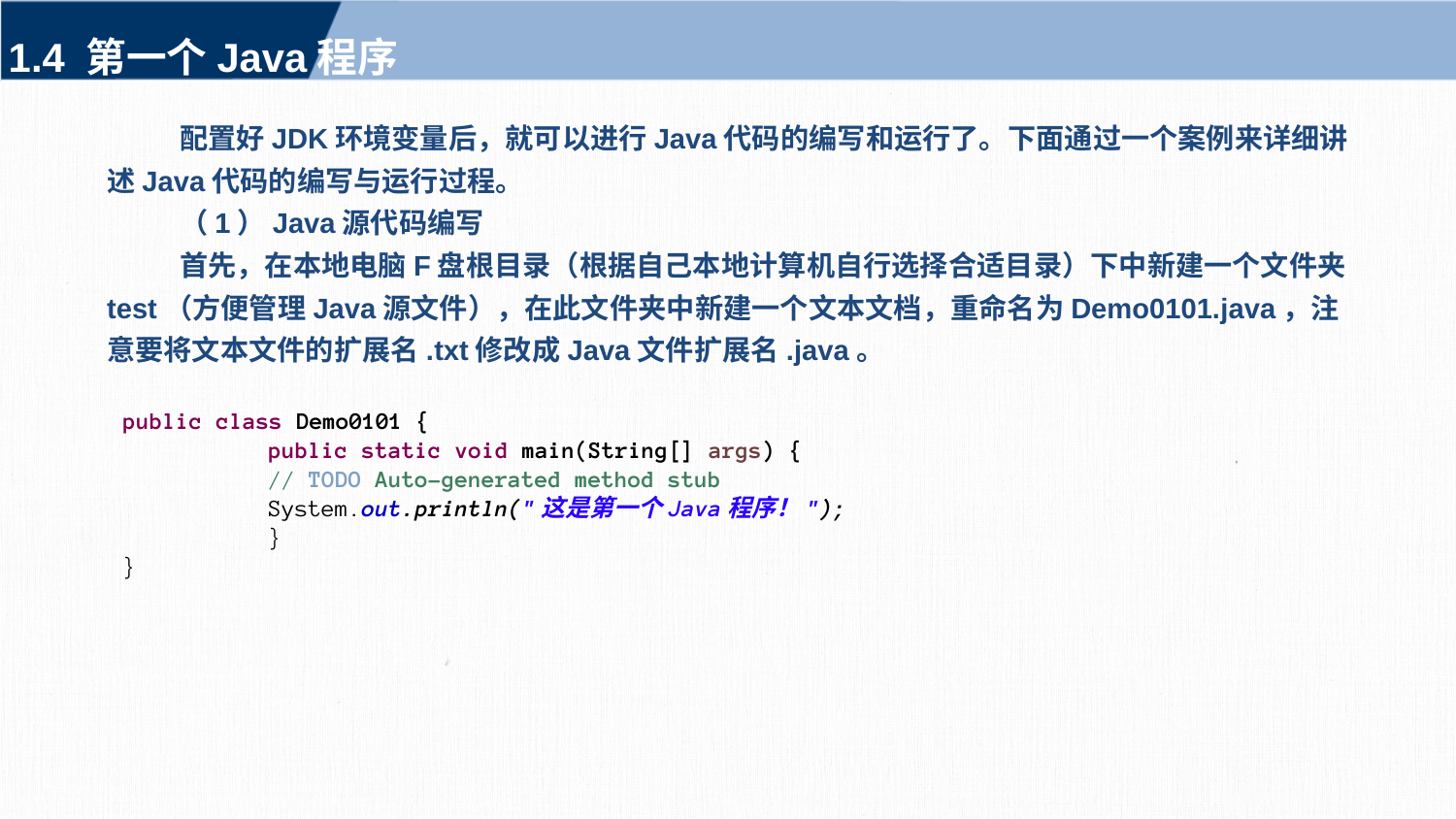

1.4 第一个Java程序
配置好JDK环境变量后，就可以进行Java代码的编写和运行了。下面通过一个案例来详细讲述Java代码的编写与运行过程。
（1）Java源代码编写
首先，在本地电脑F盘根目录（根据自己本地计算机自行选择合适目录）下中新建一个文件夹test（方便管理Java源文件），在此文件夹中新建一个文本文档，重命名为Demo0101.java，注意要将文本文件的扩展名.txt修改成Java文件扩展名.java。

public class Demo0101 {
	public static void main(String[] args) {
	// TODO Auto-generated method stub
	System.out.println("这是第一个Java程序！");
	}
}